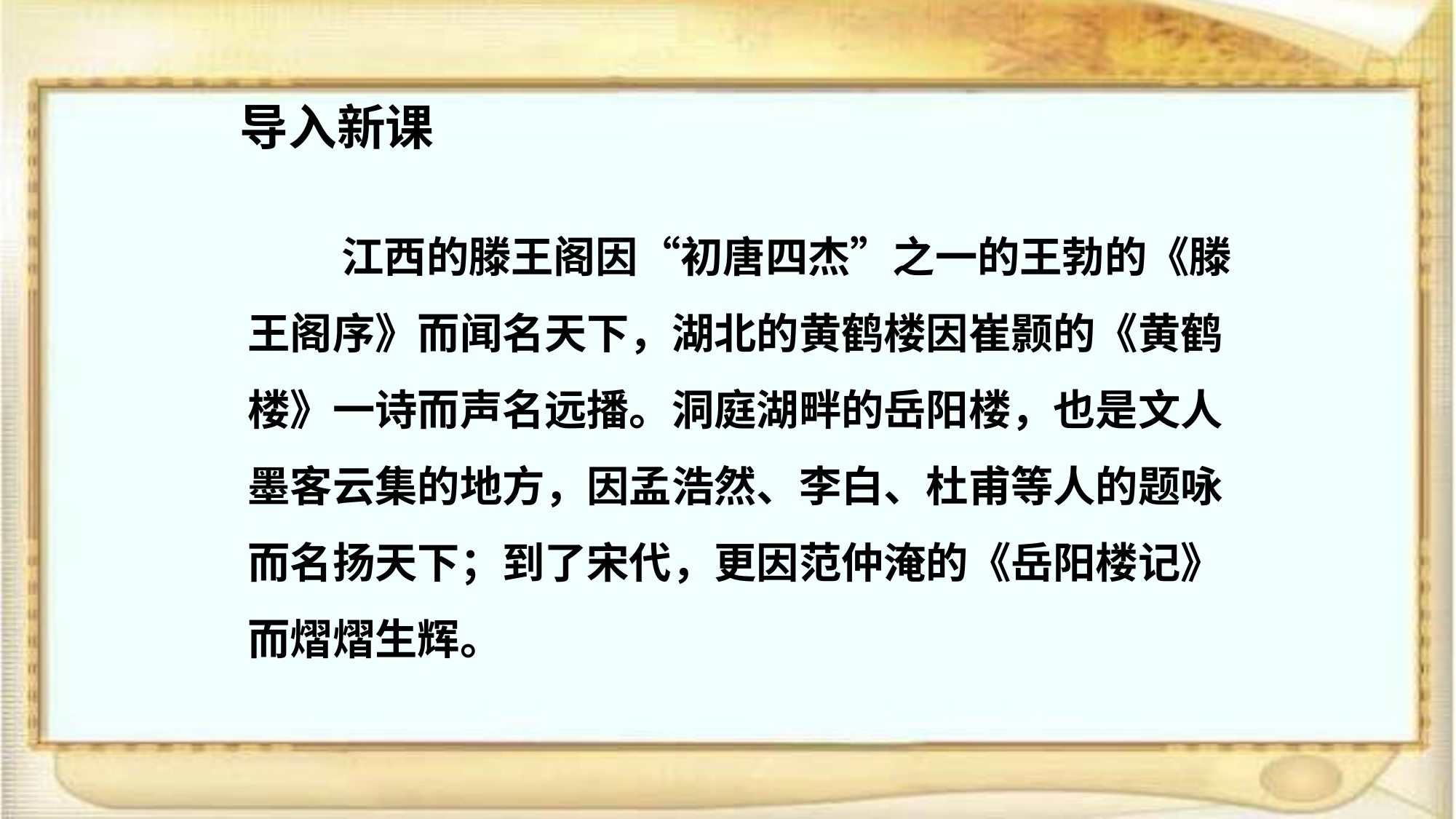

导入新课
   江西的滕王阁因“初唐四杰”之一的王勃的《滕王阁序》而闻名天下，湖北的黄鹤楼因崔颢的《黄鹤楼》一诗而声名远播。洞庭湖畔的岳阳楼，也是文人墨客云集的地方，因孟浩然、李白、杜甫等人的题咏而名扬天下；到了宋代，更因范仲淹的《岳阳楼记》而熠熠生辉。